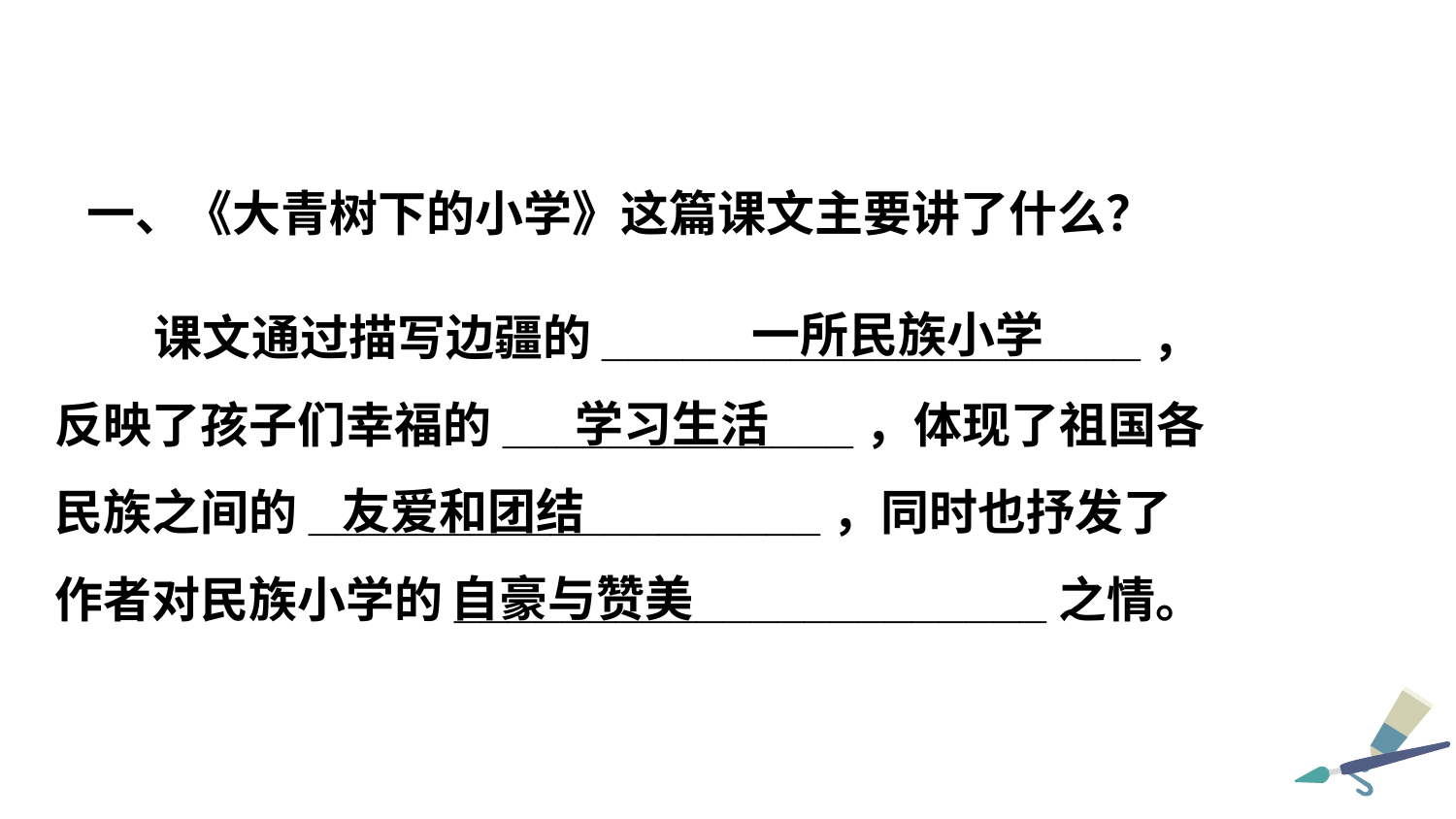

一、《大青树下的小学》这篇课文主要讲了什么？
一所民族小学
课文通过描写边疆的____________________，反映了孩子们幸福的_____________，体现了祖国各民族之间的___________________，同时也抒发了作者对民族小学的______________________之情。
学习生活
友爱和团结
自豪与赞美